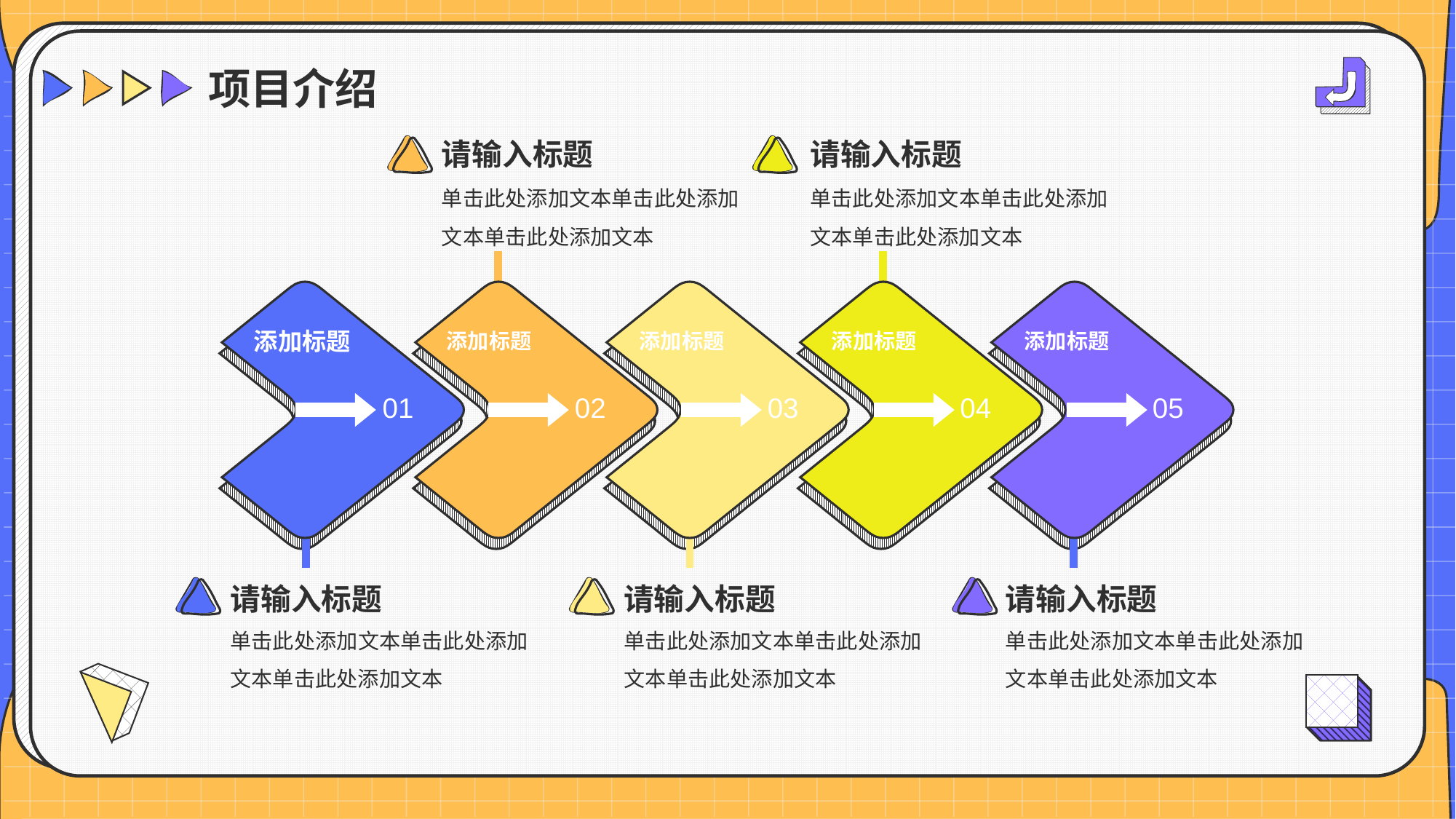

# 项目介绍
请输入标题
请输入标题

单击此处添加文本单击此处添加文本单击此处添加文本
单击此处添加文本单击此处添加文本单击此处添加文本

添加标题
01

添加标题
02

添加标题
03

添加标题
04

添加标题
05

请输入标题
请输入标题
请输入标题

单击此处添加文本单击此处添加文本单击此处添加文本
单击此处添加文本单击此处添加文本单击此处添加文本
单击此处添加文本单击此处添加文本单击此处添加文本